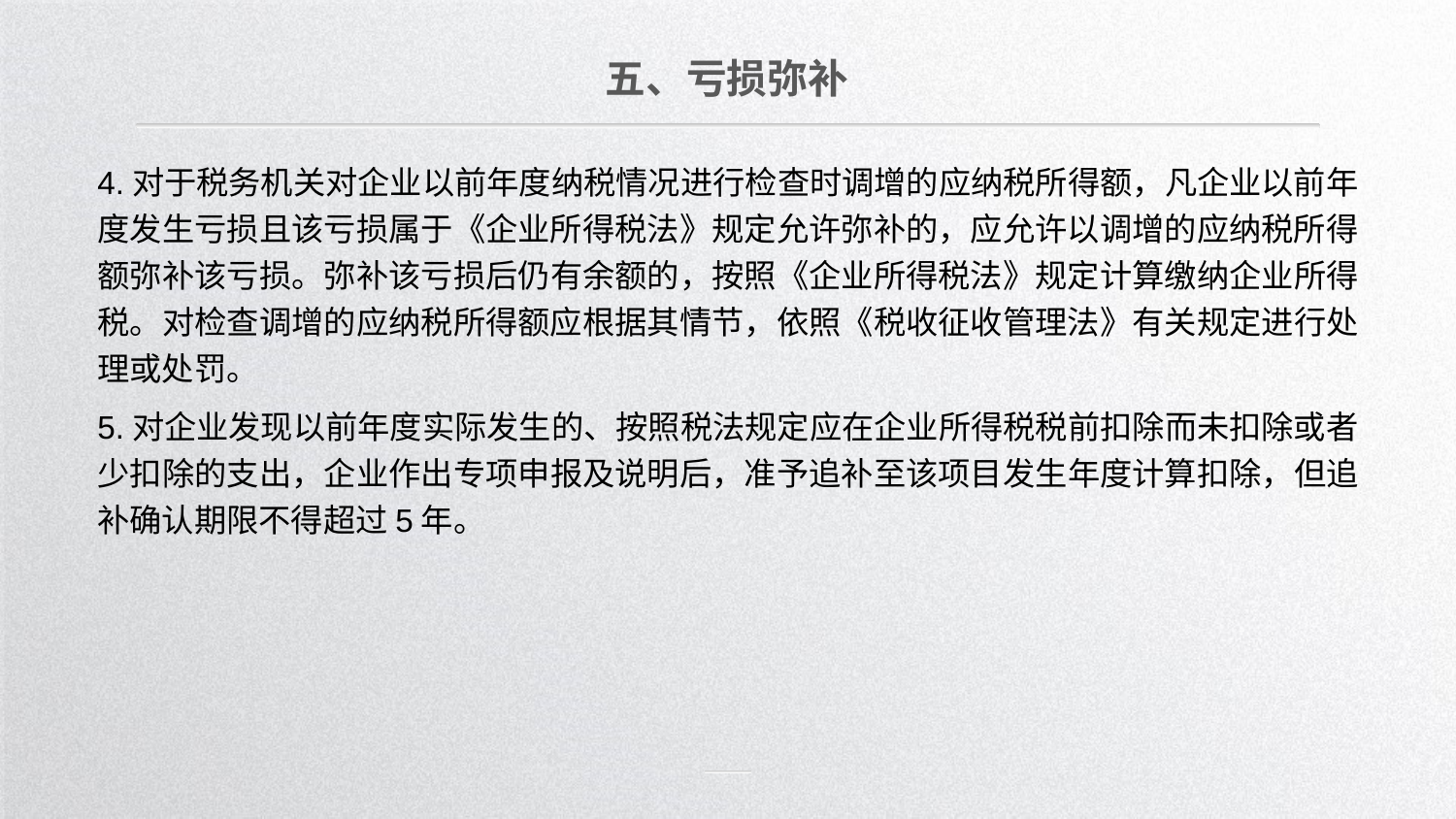

五、亏损弥补
4.对于税务机关对企业以前年度纳税情况进行检查时调增的应纳税所得额，凡企业以前年度发生亏损且该亏损属于《企业所得税法》规定允许弥补的，应允许以调增的应纳税所得额弥补该亏损。弥补该亏损后仍有余额的，按照《企业所得税法》规定计算缴纳企业所得税。对检查调增的应纳税所得额应根据其情节，依照《税收征收管理法》有关规定进行处理或处罚。
5.对企业发现以前年度实际发生的、按照税法规定应在企业所得税税前扣除而未扣除或者少扣除的支出，企业作出专项申报及说明后，准予追补至该项目发生年度计算扣除，但追补确认期限不得超过5年。